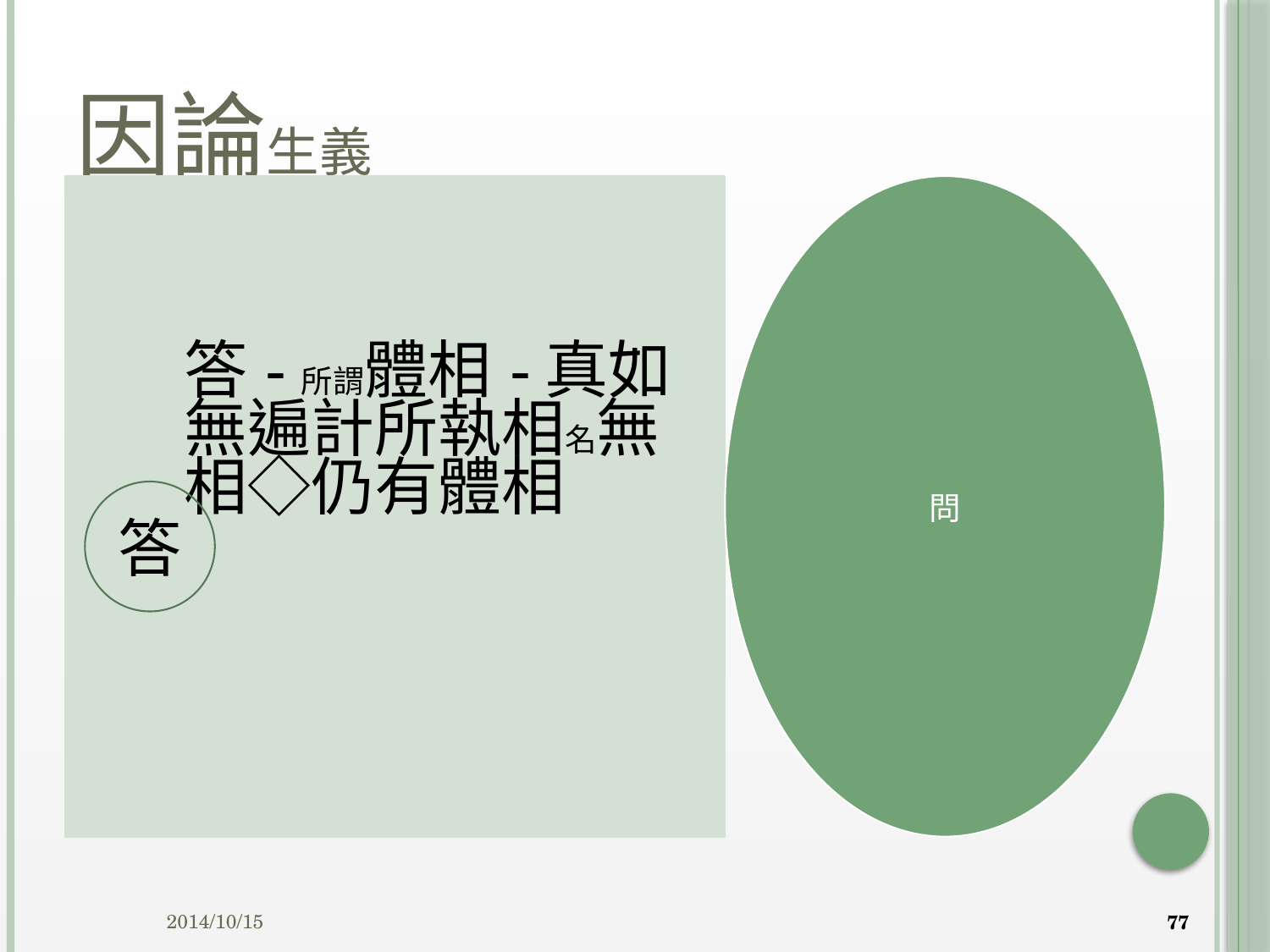

# 因論生義
問
答-所謂體相-真如無遍計所執相名無相◇仍有體相
答
2014/10/15
77